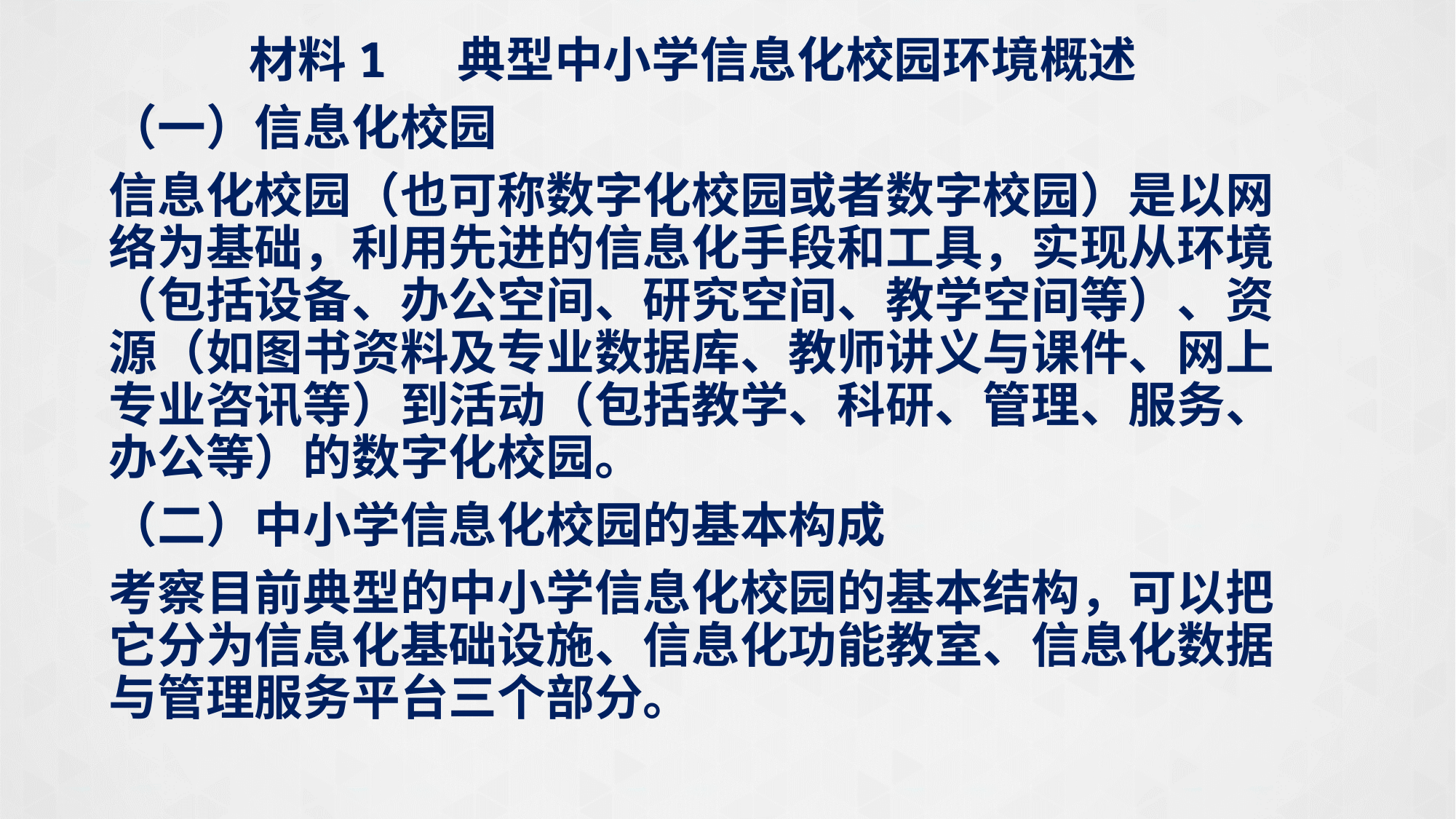

材料1  典型中小学信息化校园环境概述
（一）信息化校园
信息化校园（也可称数字化校园或者数字校园）是以网络为基础，利用先进的信息化手段和工具，实现从环境（包括设备、办公空间、研究空间、教学空间等）、资源（如图书资料及专业数据库、教师讲义与课件、网上专业咨讯等）到活动（包括教学、科研、管理、服务、办公等）的数字化校园。
（二）中小学信息化校园的基本构成
考察目前典型的中小学信息化校园的基本结构，可以把它分为信息化基础设施、信息化功能教室、信息化数据与管理服务平台三个部分。